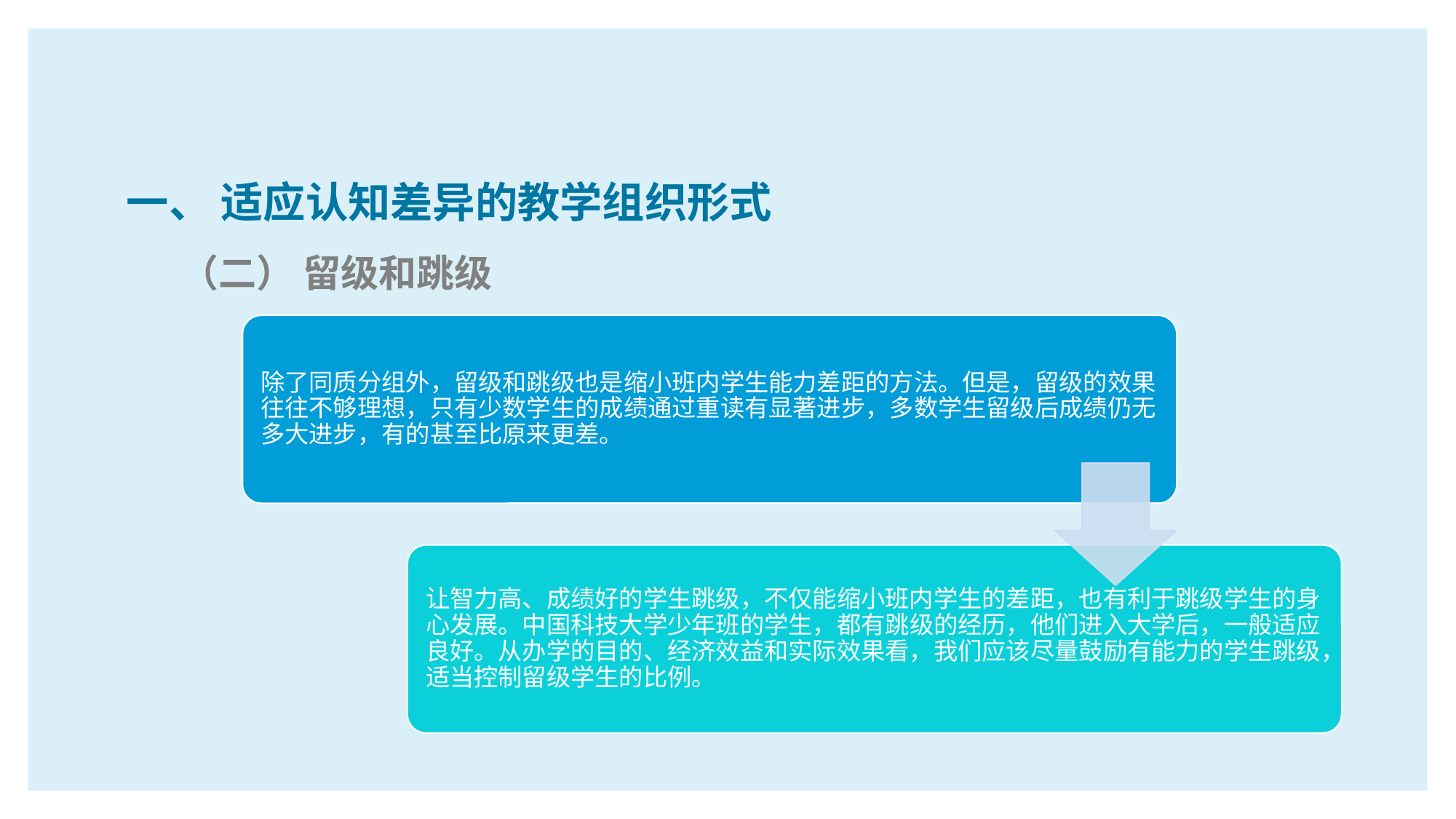

一、 适应认知差异的教学组织形式
（二） 留级和跳级
除了同质分组外，留级和跳级也是缩小班内学生能力差距的方法。但是，留级的效果往往不够理想，只有少数学生的成绩通过重读有显著进步，多数学生留级后成绩仍无多大进步，有的甚至比原来更差。
让智力高、成绩好的学生跳级，不仅能缩小班内学生的差距，也有利于跳级学生的身心发展。中国科技大学少年班的学生，都有跳级的经历，他们进入大学后，一般适应良好。从办学的目的、经济效益和实际效果看，我们应该尽量鼓励有能力的学生跳级，适当控制留级学生的比例。